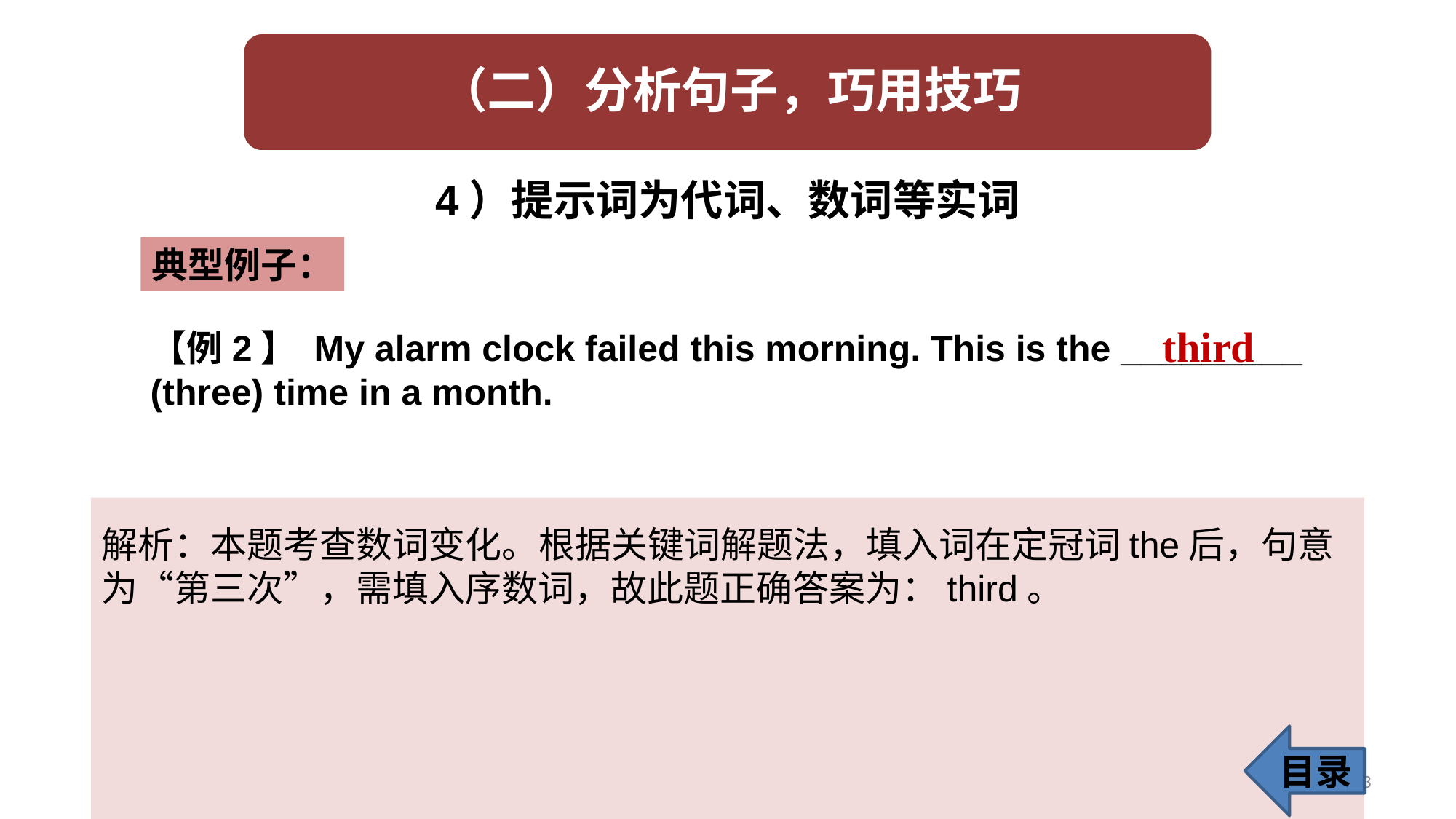

（二）分析句子，巧用技巧
4）提示词为代词、数词等实词
典型例子：
third
【例2】 My alarm clock failed this morning. This is the _________ (three) time in a month.

解析：本题考查数词变化。根据关键词解题法，填入词在定冠词the后，句意为“第三次”，需填入序数词，故此题正确答案为：third。
目录
43